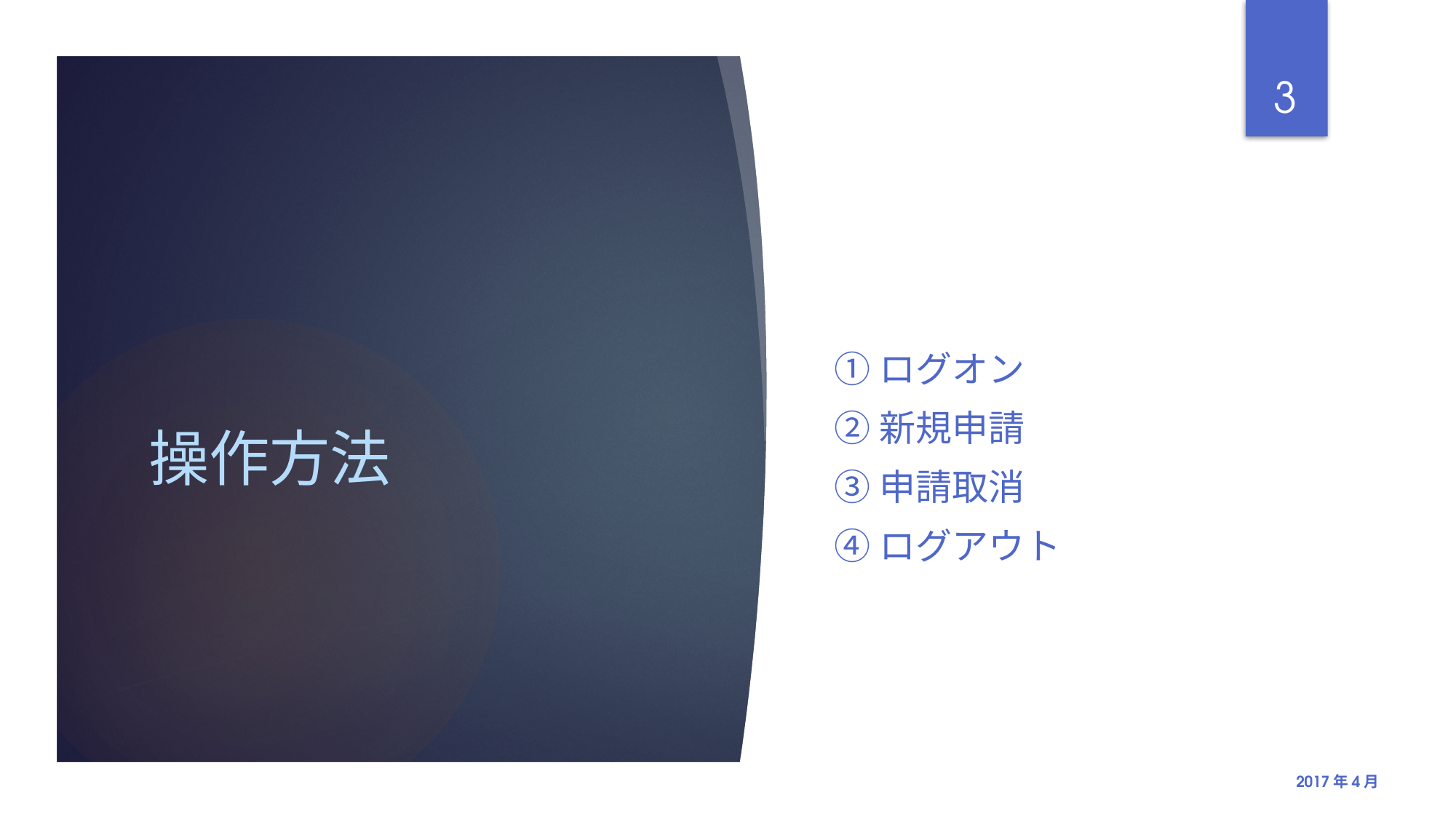

3
# 操作方法
①ログオン
②新規申請
③申請取消
④ログアウト
2017年4月